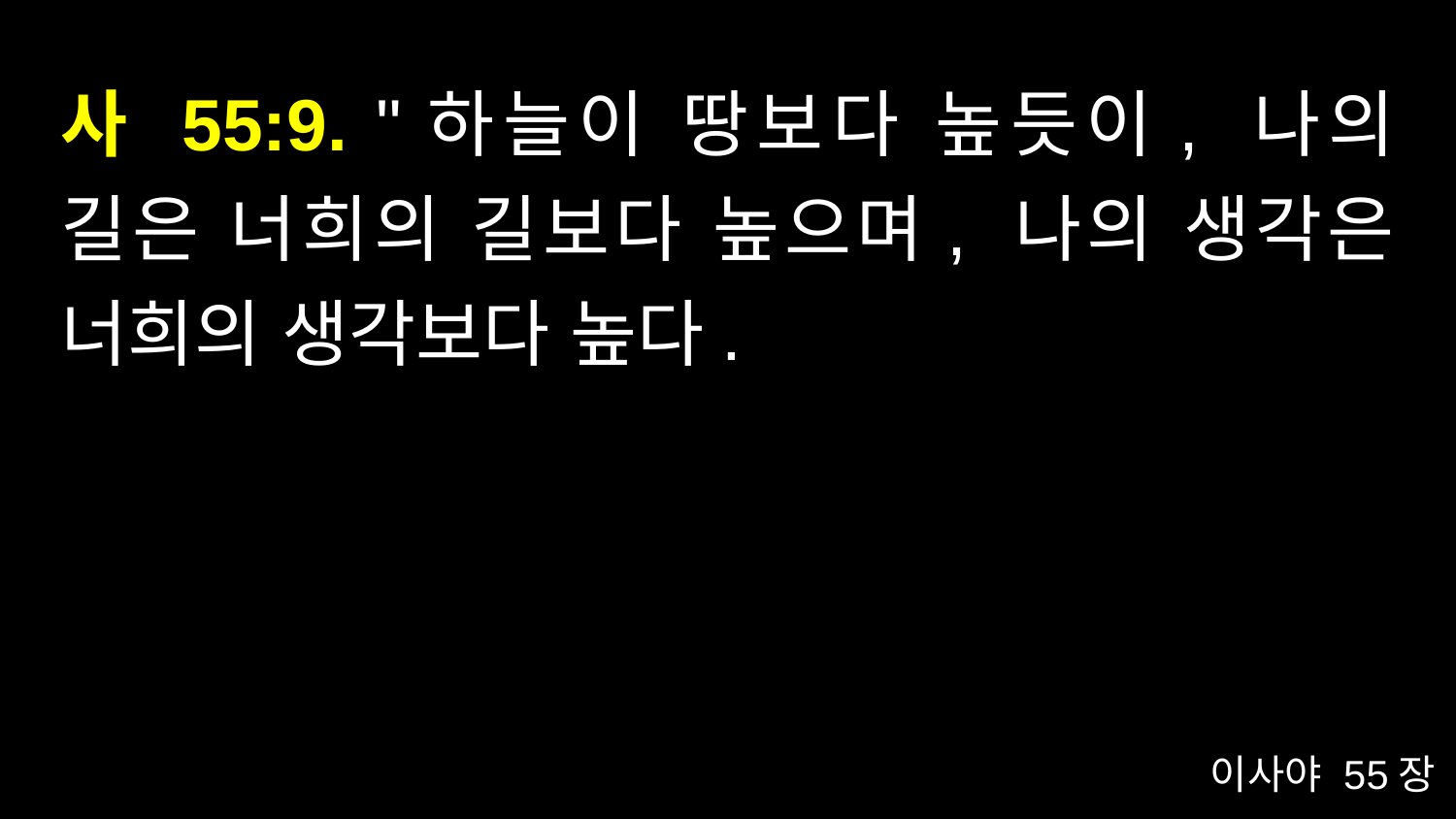

# 사 55:9. "하늘이 땅보다 높듯이, 나의 길은 너희의 길보다 높으며, 나의 생각은 너희의 생각보다 높다.
이사야 55장